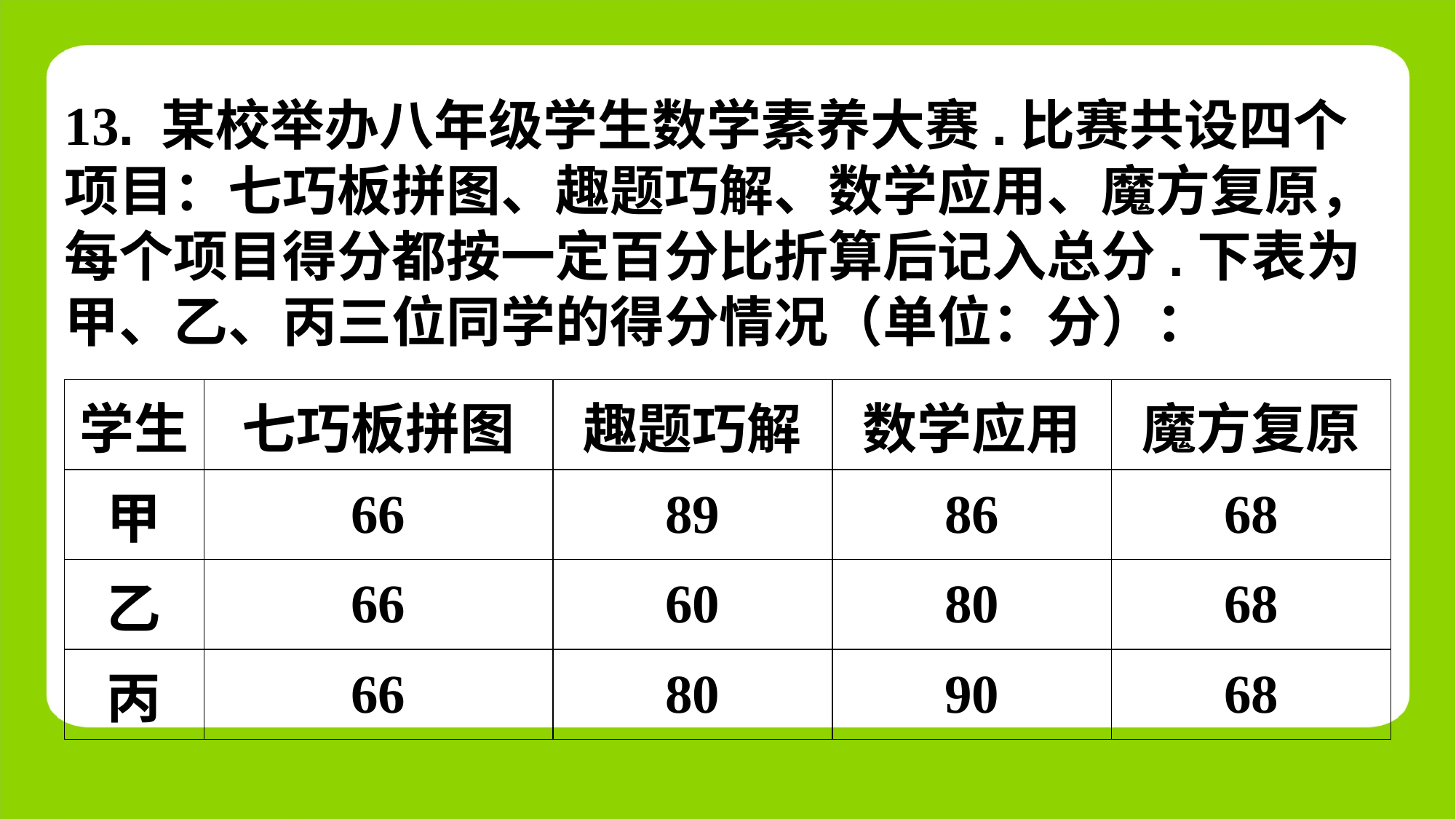

13. 某校举办八年级学生数学素养大赛.比赛共设四个
项目：七巧板拼图、趣题巧解、数学应用、魔方复原，
每个项目得分都按一定百分比折算后记入总分.下表为
甲、乙、丙三位同学的得分情况（单位：分）：
| 学生 | 七巧板拼图 | 趣题巧解 | 数学应用 | 魔方复原 |
| --- | --- | --- | --- | --- |
| 甲 | 66 | 89 | 86 | 68 |
| 乙 | 66 | 60 | 80 | 68 |
| 丙 | 66 | 80 | 90 | 68 |